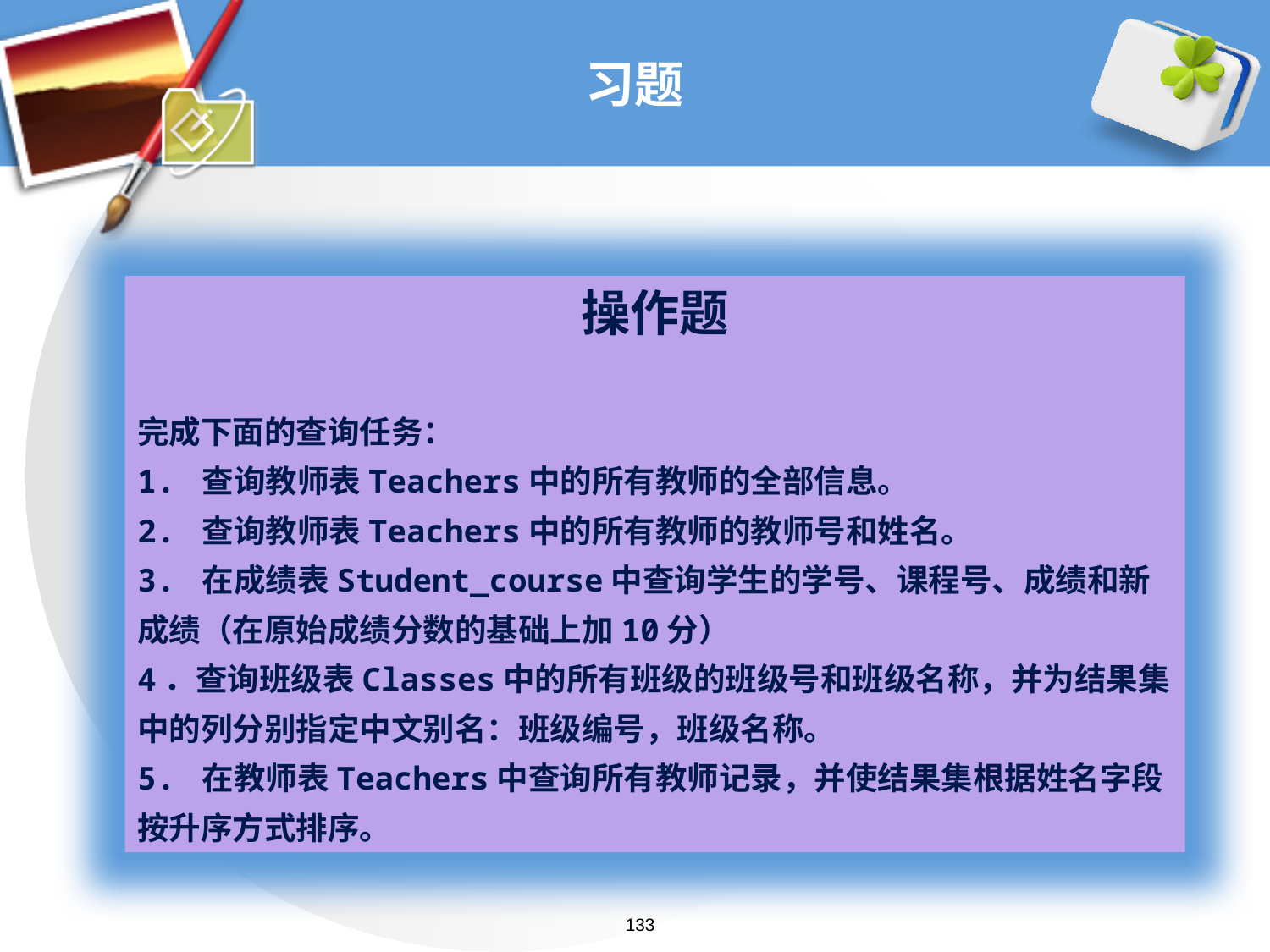

# 习题
操作题

完成下面的查询任务：
1. 查询教师表Teachers中的所有教师的全部信息。
2. 查询教师表Teachers中的所有教师的教师号和姓名。
3. 在成绩表Student_course中查询学生的学号、课程号、成绩和新成绩（在原始成绩分数的基础上加10分）
4．查询班级表Classes中的所有班级的班级号和班级名称，并为结果集中的列分别指定中文别名：班级编号，班级名称。
5. 在教师表Teachers中查询所有教师记录，并使结果集根据姓名字段按升序方式排序。
133